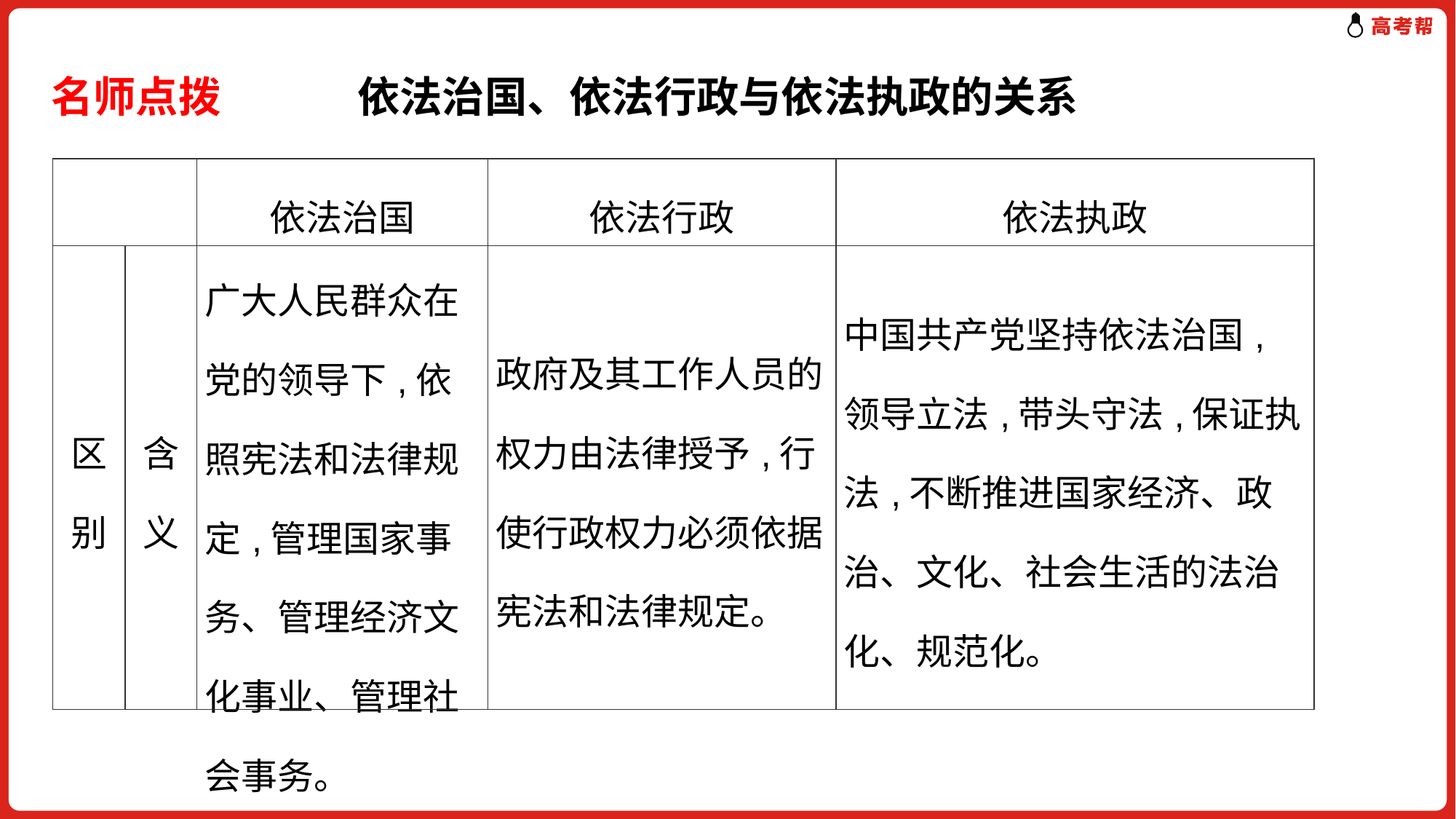

名师点拨 　　　依法治国、依法行政与依法执政的关系
|  |  | 依法治国 | 依法行政 | 依法执政 |
| --- | --- | --- | --- | --- |
| 区别 | 含义 | 广大人民群众在党的领导下,依照宪法和法律规定,管理国家事务、管理经济文化事业、管理社会事务。 | 政府及其工作人员的权力由法律授予,行使行政权力必须依据宪法和法律规定。 | 中国共产党坚持依法治国,领导立法,带头守法,保证执法,不断推进国家经济、政治、文化、社会生活的法治化、规范化。 |